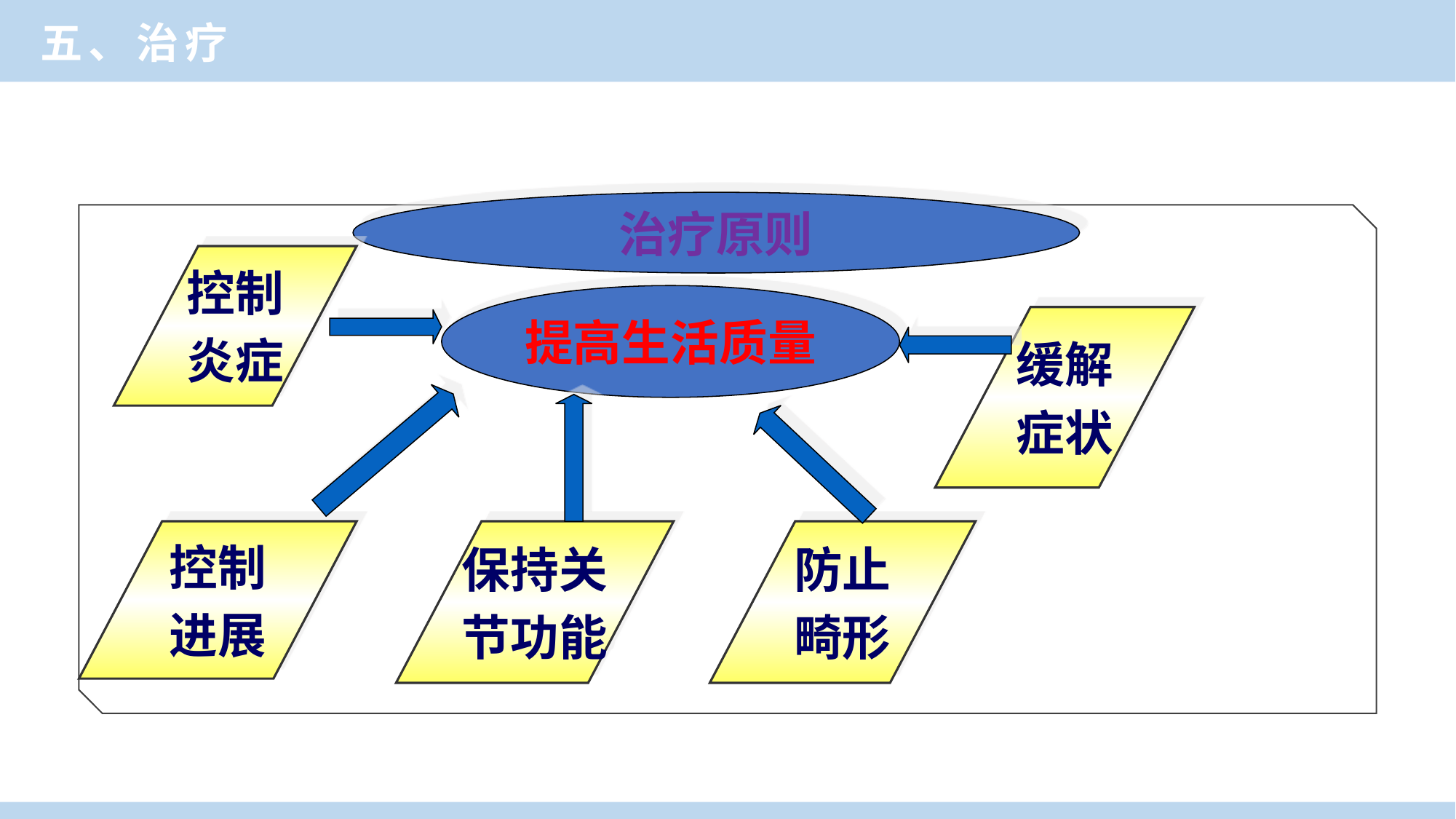

五、治疗
治疗原则

控制
炎症
提高生活质量
缓解
症状

控制
进展
保持关
节功能
防止
畸形